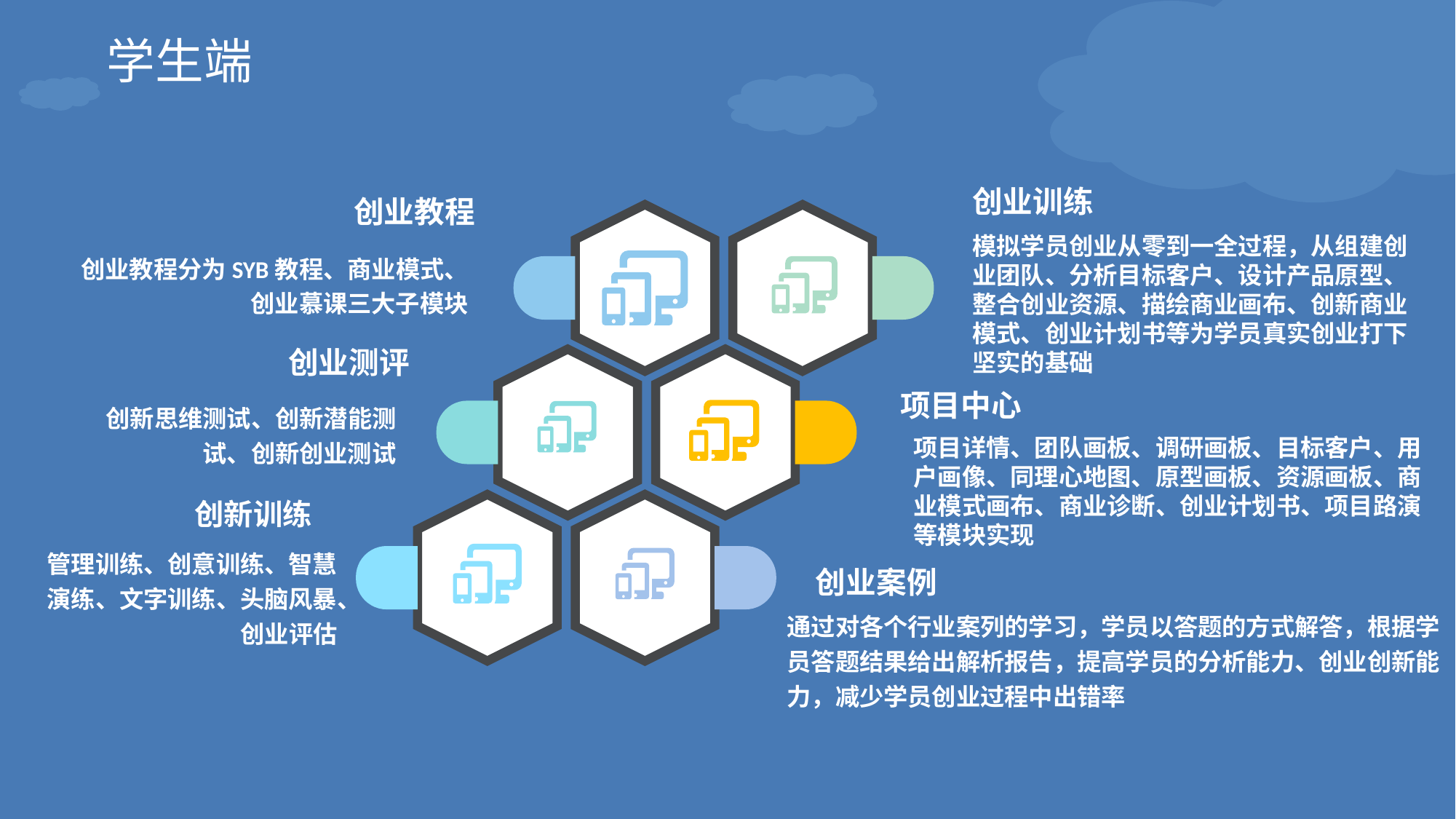

学生端
创业训练
创业教程

模拟学员创业从零到一全过程，从组建创业团队、分析目标客户、设计产品原型、整合创业资源、描绘商业画布、创新商业模式、创业计划书等为学员真实创业打下坚实的基础

创业教程分为SYB教程、商业模式、创业慕课三大子模块

创业测评
项目中心

创新思维测试、创新潜能测试、创新创业测试

项目详情、团队画板、调研画板、目标客户、用户画像、同理心地图、原型画板、资源画板、商业模式画布、商业诊断、创业计划书、项目路演等模块实现
创新训练

创业案例
管理训练、创意训练、智慧演练、文字训练、头脑风暴、创业评估
通过对各个行业案列的学习，学员以答题的方式解答，根据学员答题结果给出解析报告，提高学员的分析能力、创业创新能力，减少学员创业过程中出错率